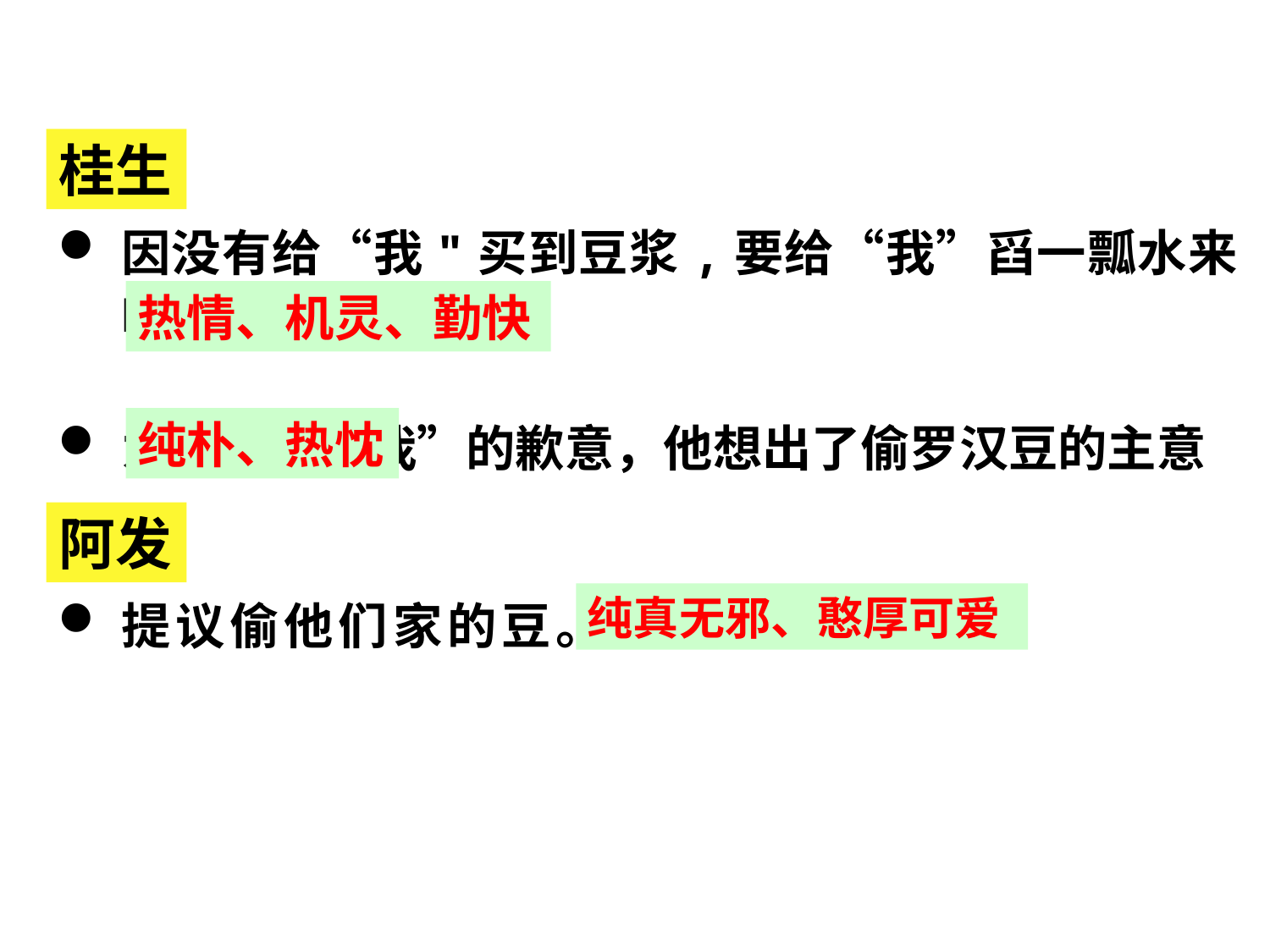

桂生
因没有给“我"买到豆浆,要给“我”舀一瓢水来喝

为补偿对“我”的歉意，他想出了偷罗汉豆的主意
热情、机灵、勤快
纯朴、热忱
阿发
提议偷他们家的豆。
纯真无邪、憨厚可爱